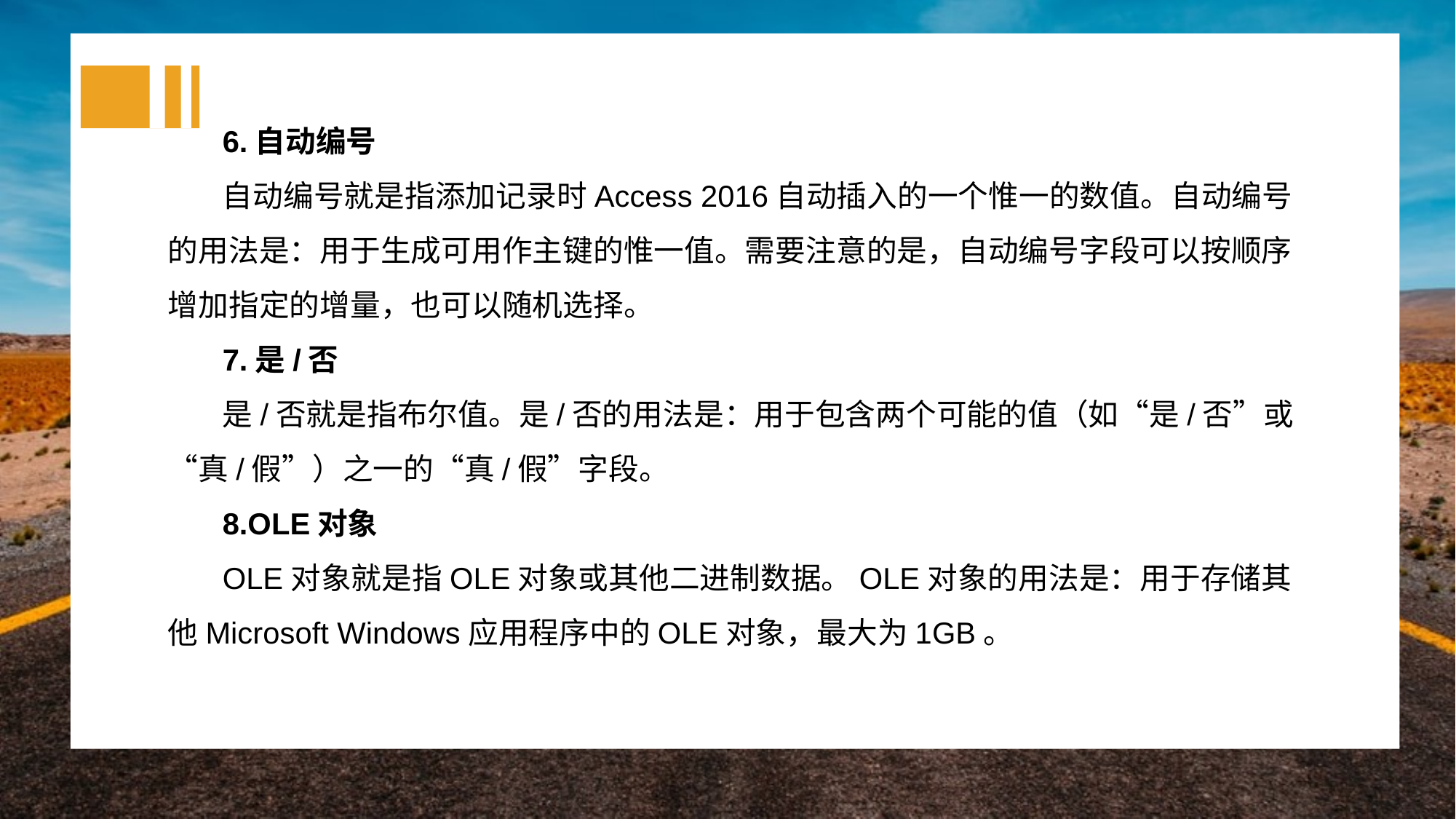

6.自动编号
自动编号就是指添加记录时Access 2016自动插入的一个惟一的数值。自动编号的用法是：用于生成可用作主键的惟一值。需要注意的是，自动编号字段可以按顺序增加指定的增量，也可以随机选择。
7.是/否
是/否就是指布尔值。是/否的用法是：用于包含两个可能的值（如“是/否”或“真/假”）之一的“真/假”字段。
8.OLE对象
OLE对象就是指OLE对象或其他二进制数据。OLE对象的用法是：用于存储其他Microsoft Windows应用程序中的OLE对象，最大为1GB。